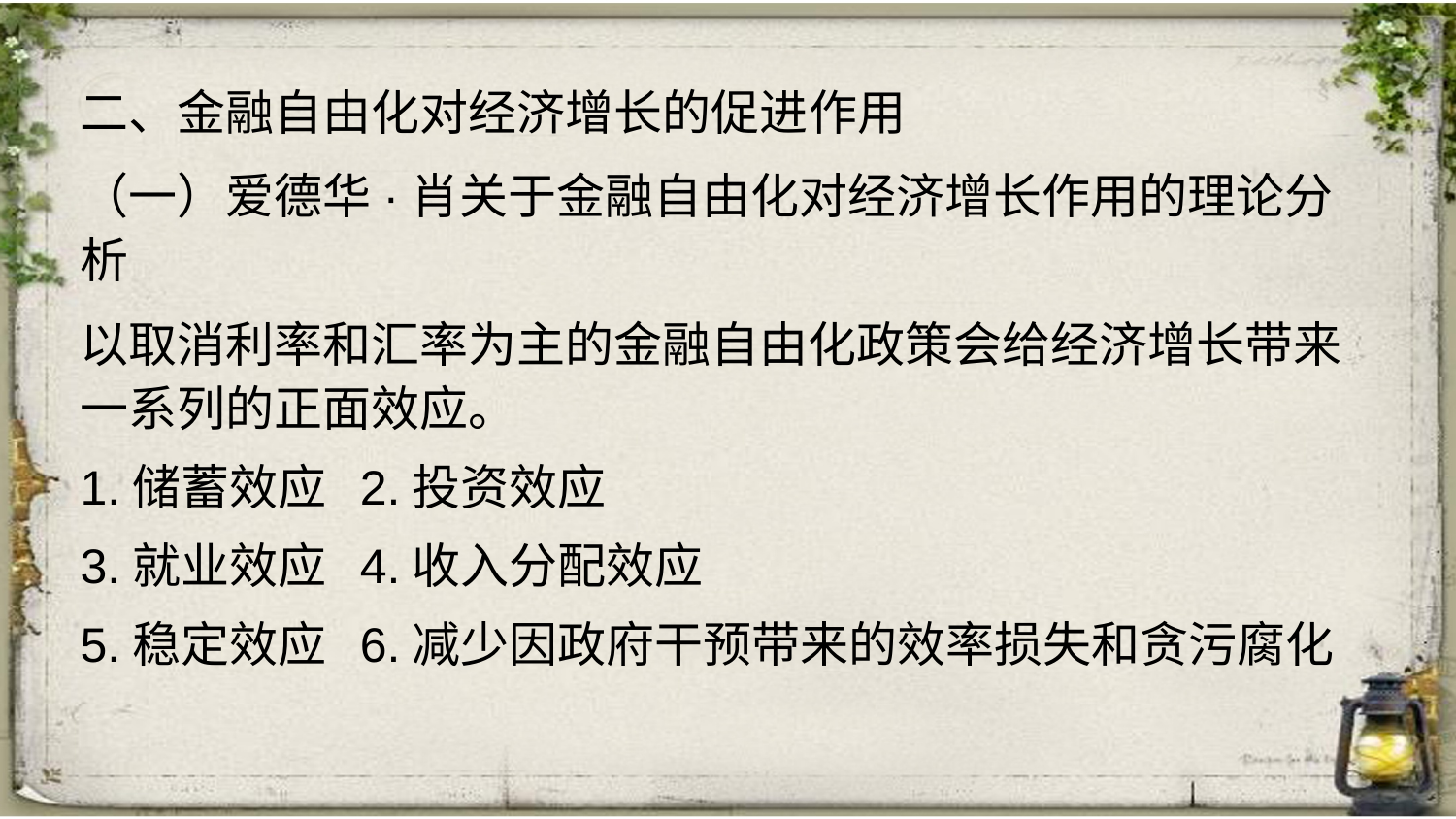

二、金融自由化对经济增长的促进作用
（一）爱德华·肖关于金融自由化对经济增长作用的理论分析
以取消利率和汇率为主的金融自由化政策会给经济增长带来一系列的正面效应。
1.储蓄效应  2.投资效应
3.就业效应  4.收入分配效应
5.稳定效应  6.减少因政府干预带来的效率损失和贪污腐化